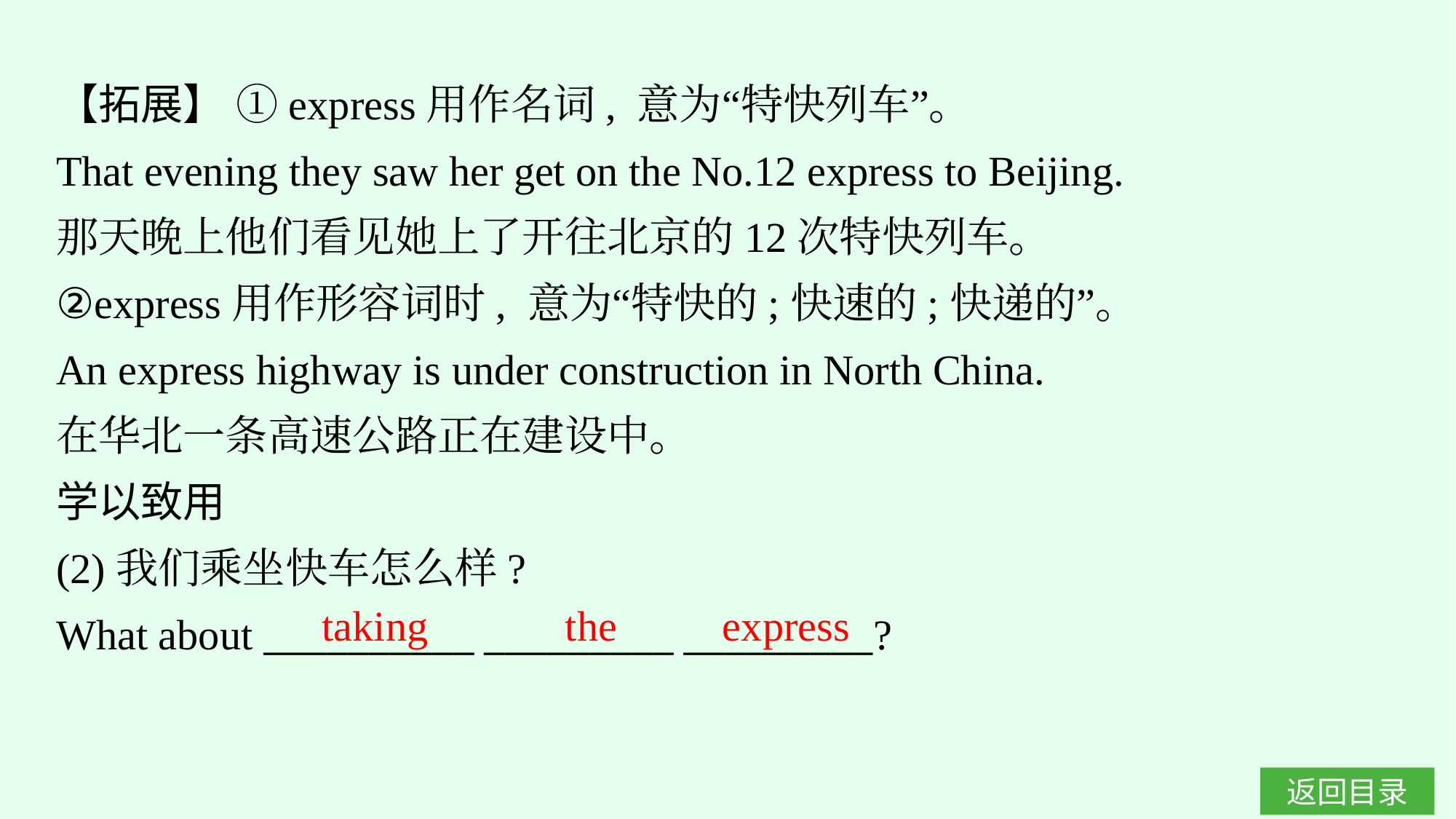

【拓展】 ①express用作名词, 意为“特快列车”。
That evening they saw her get on the No.12 express to Beijing.
那天晚上他们看见她上了开往北京的12次特快列车。
②express用作形容词时, 意为“特快的;快速的;快递的”。
An express highway is under construction in North China.
在华北一条高速公路正在建设中。
学以致用
(2)我们乘坐快车怎么样?
What about __________ _________ _________?
taking             the          express